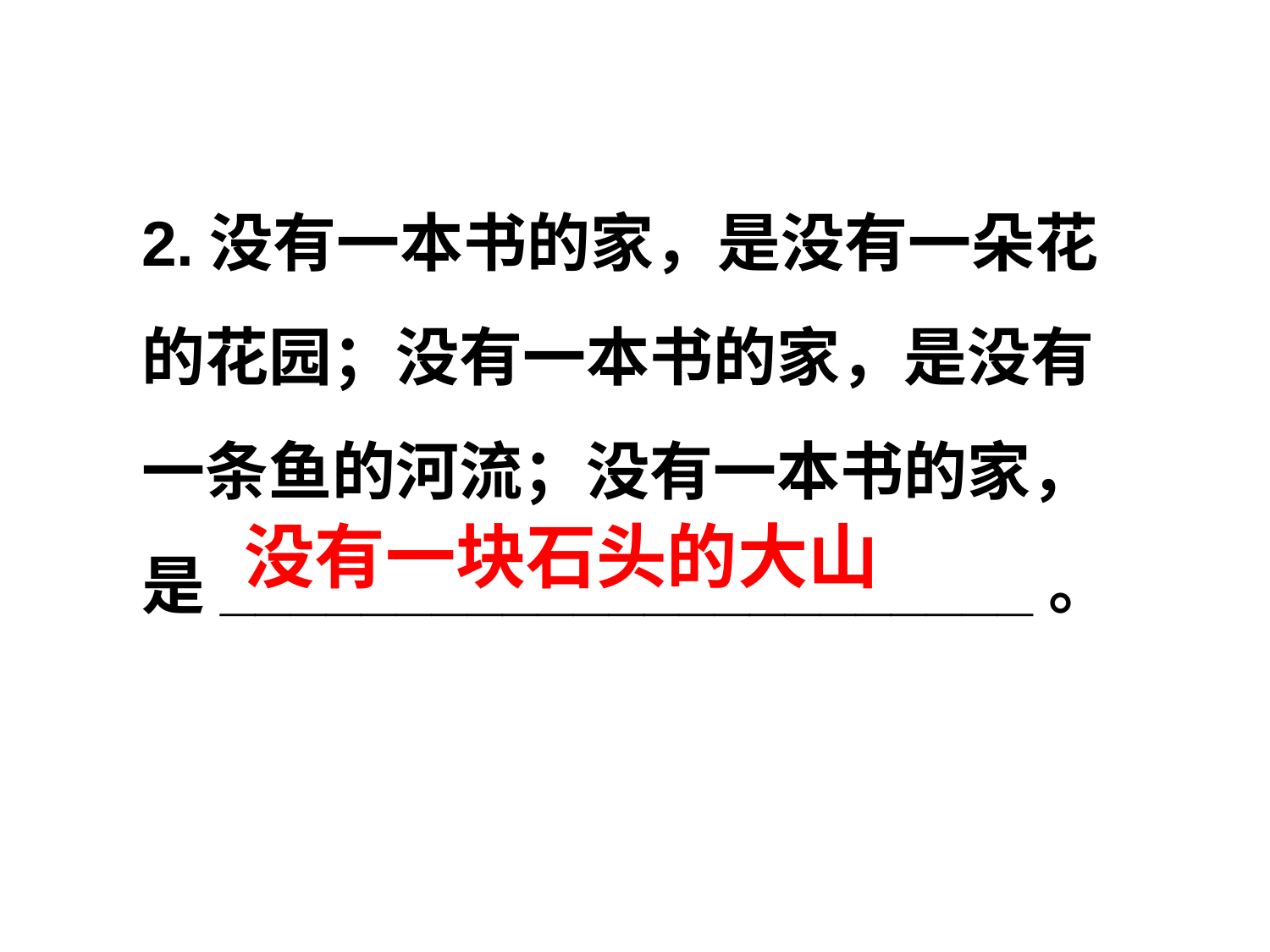

2.没有一本书的家，是没有一朵花的花园；没有一本书的家，是没有一条鱼的河流；没有一本书的家，是_______________________。
没有一块石头的大山